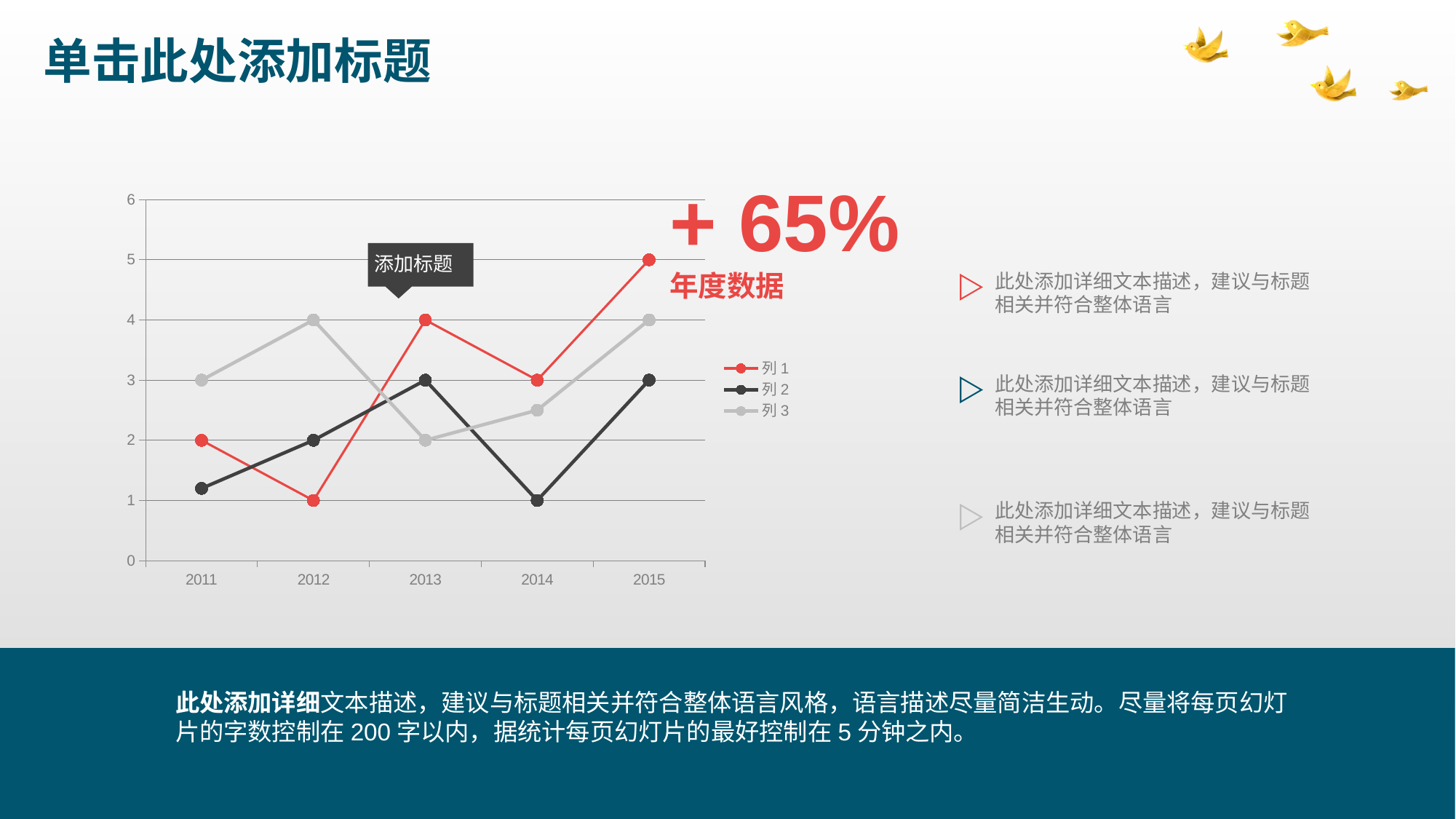

# 单击此处添加标题
+ 65%
年度数据

### Chart

| Category | 列1 | 列2 | 列3 |
|---|---|---|---|
| 2011 | 2.0 | 1.2 | 3.0 |
| 2012 | 1.0 | 2.0 | 4.0 |
| 2013 | 4.0 | 3.0 | 2.0 |
| 2014 | 3.0 | 1.0 | 2.5 |
| 2015 | 5.0 | 3.0 | 4.0 |
添加标题
此处添加详细文本描述，建议与标题相关并符合整体语言

此处添加详细文本描述，建议与标题相关并符合整体语言

此处添加详细文本描述，建议与标题相关并符合整体语言

此处添加详细文本描述，建议与标题相关并符合整体语言风格，语言描述尽量简洁生动。尽量将每页幻灯片的字数控制在200字以内，据统计每页幻灯片的最好控制在5分钟之内。